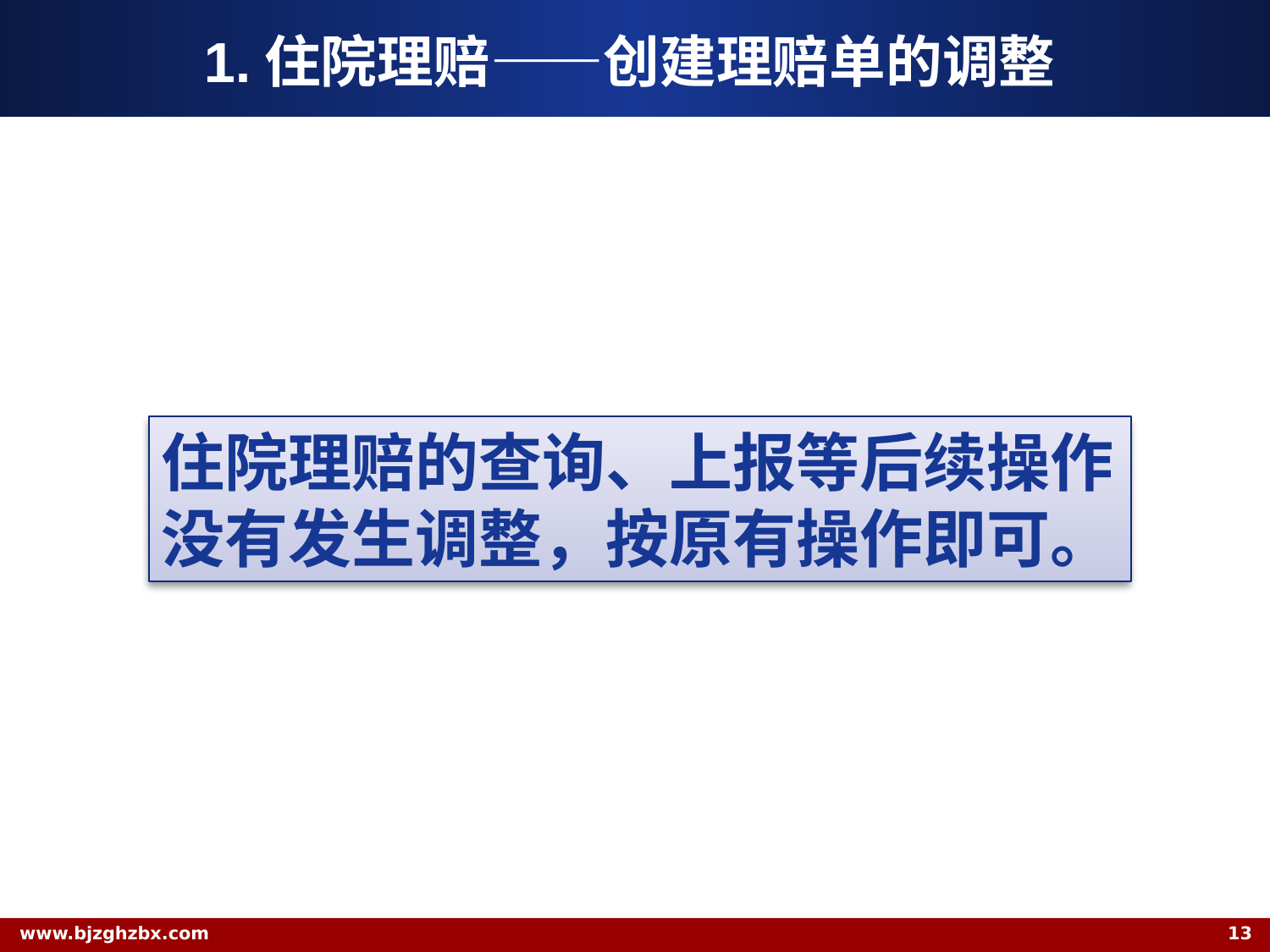

# 1.住院理赔——创建理赔单的调整
住院理赔的查询、上报等后续操作没有发生调整，按原有操作即可。
www.bjzghzbx.com                                                                                                                                                                      13